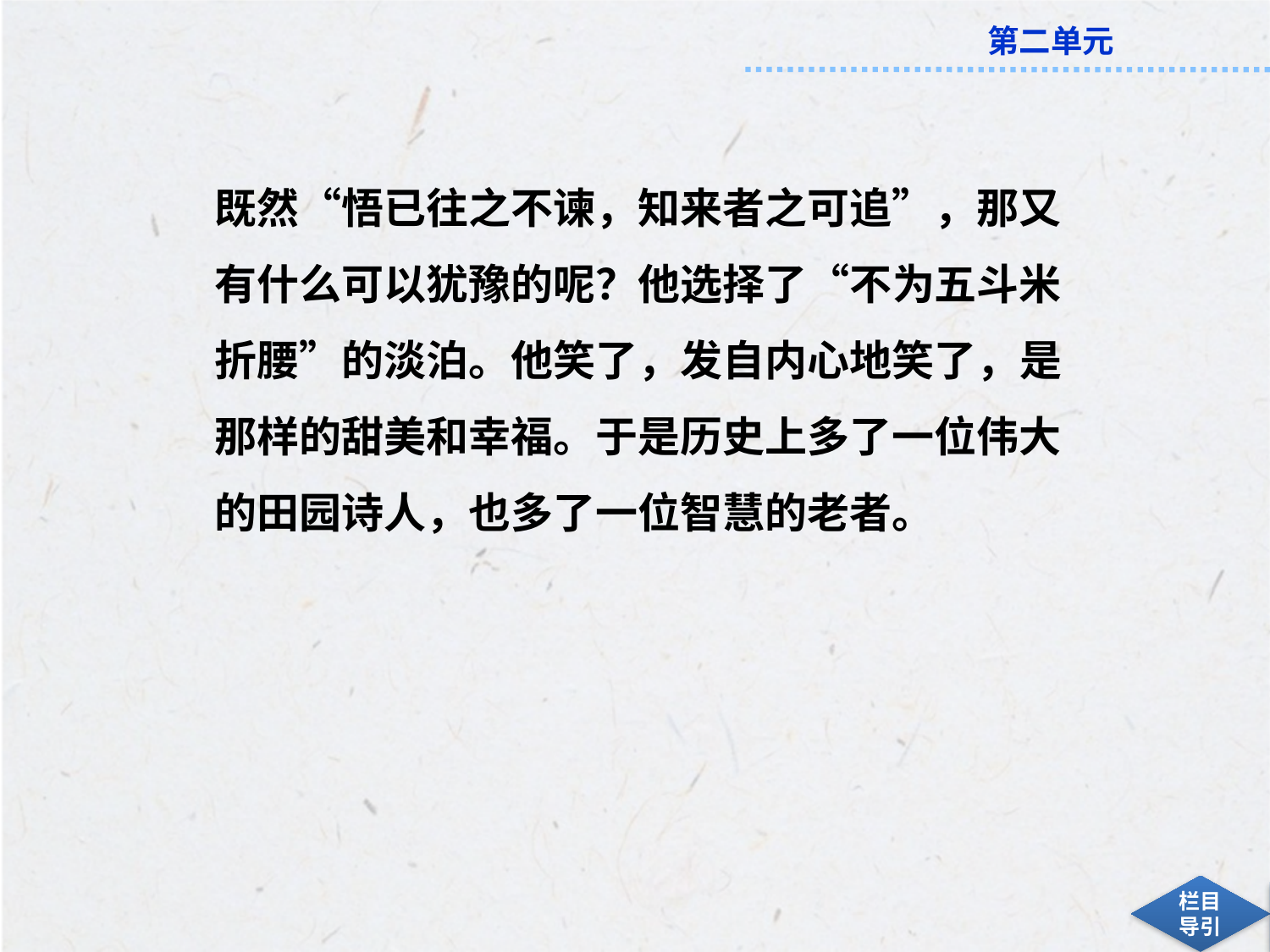

既然“悟已往之不谏，知来者之可追”，那又有什么可以犹豫的呢？他选择了“不为五斗米折腰”的淡泊。他笑了，发自内心地笑了，是那样的甜美和幸福。于是历史上多了一位伟大的田园诗人，也多了一位智慧的老者。